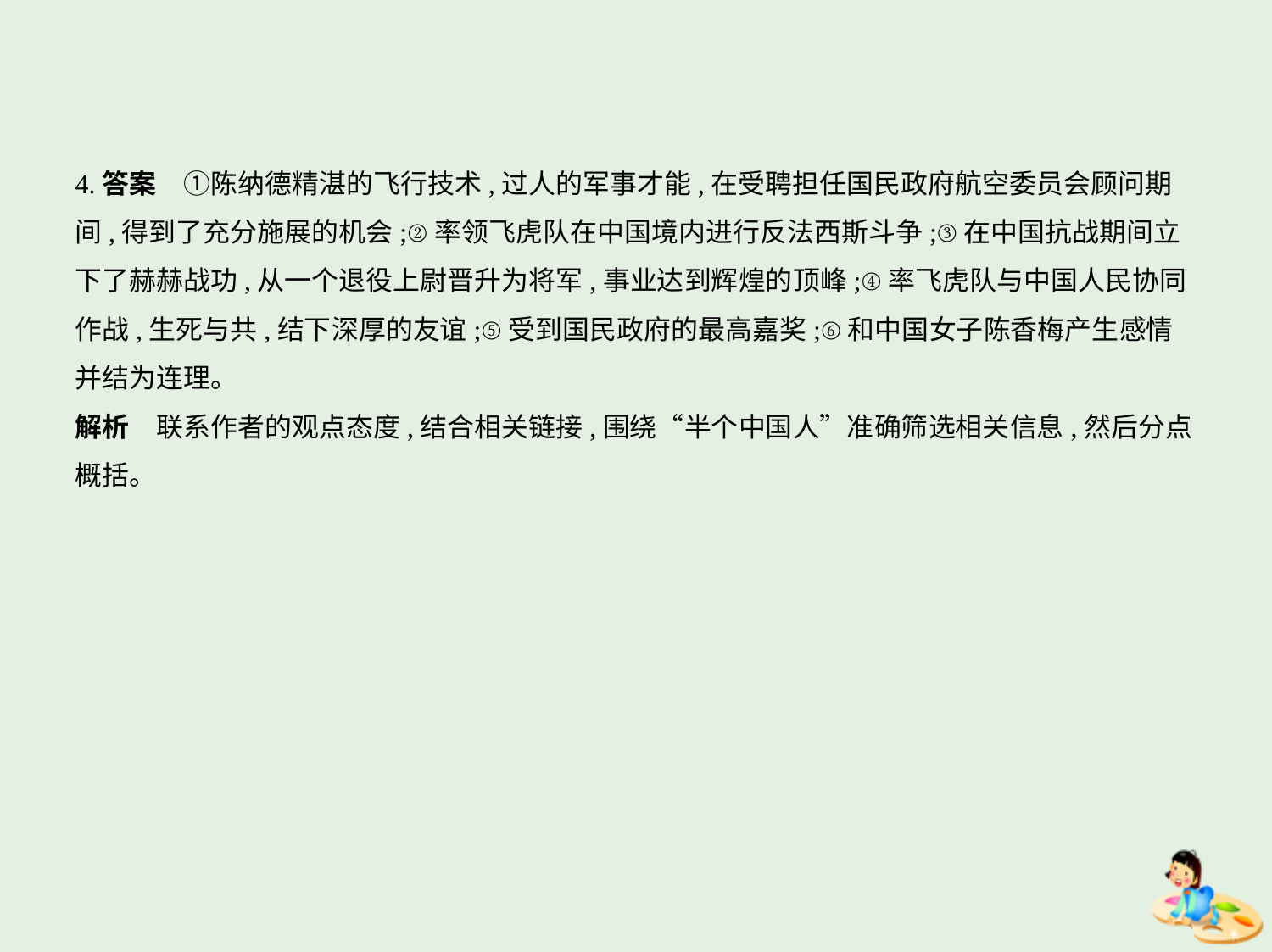

4.答案　①陈纳德精湛的飞行技术,过人的军事才能,在受聘担任国民政府航空委员会顾问期
间,得到了充分施展的机会;②率领飞虎队在中国境内进行反法西斯斗争;③在中国抗战期间立
下了赫赫战功,从一个退役上尉晋升为将军,事业达到辉煌的顶峰;④率飞虎队与中国人民协同
作战,生死与共,结下深厚的友谊;⑤受到国民政府的最高嘉奖;⑥和中国女子陈香梅产生感情
并结为连理。
解析　联系作者的观点态度,结合相关链接,围绕“半个中国人”准确筛选相关信息,然后分点
概括。